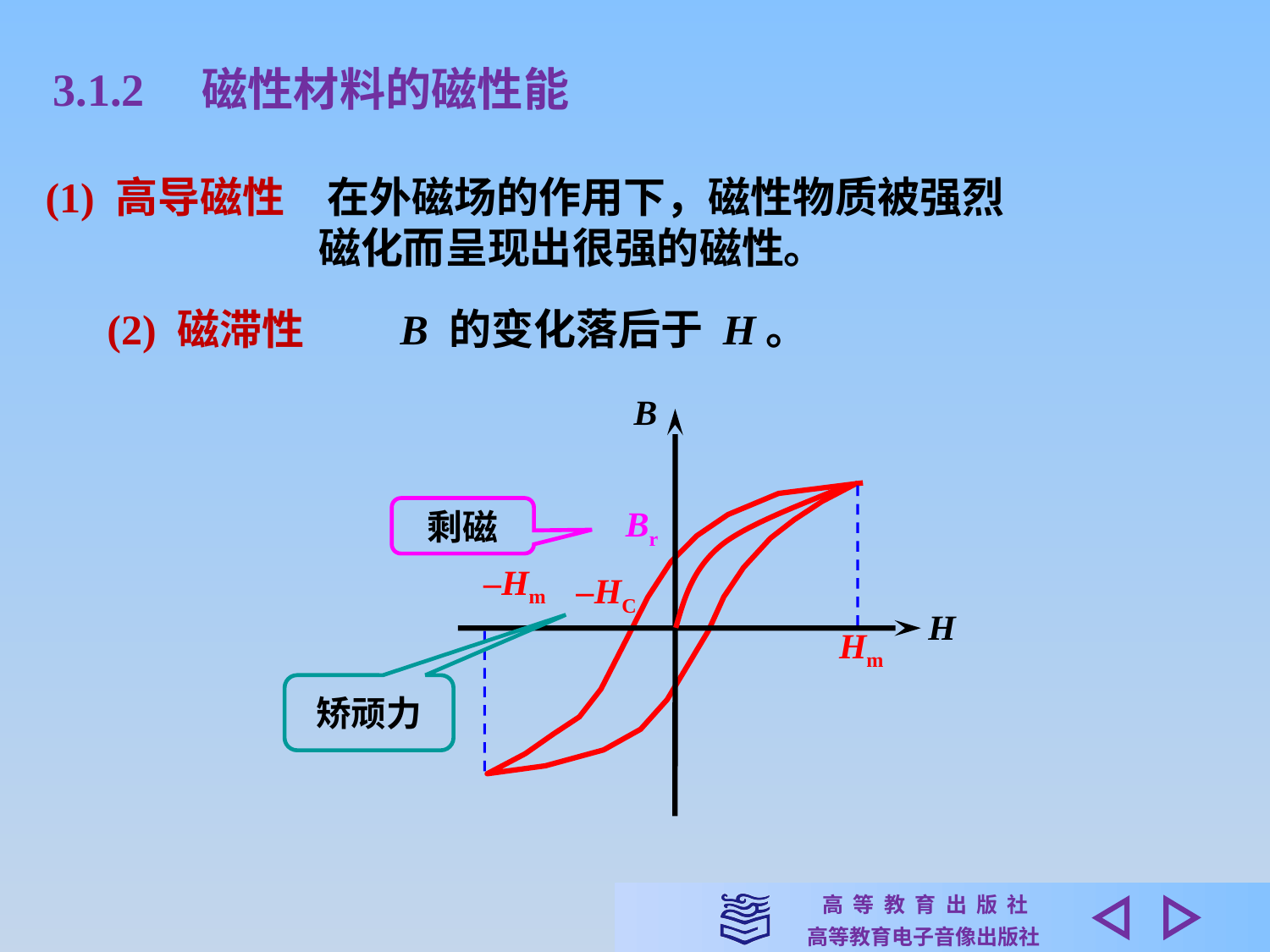

3.1.2　磁性材料的磁性能
(1) 高导磁性　在外磁场的作用下，磁性物质被强烈
　　　　　　  磁化而呈现出很强的磁性。
(2) 磁滞性         B 的变化落后于 H。
B

H

剩磁
Br

–Hm
–HC
Hm

矫顽力